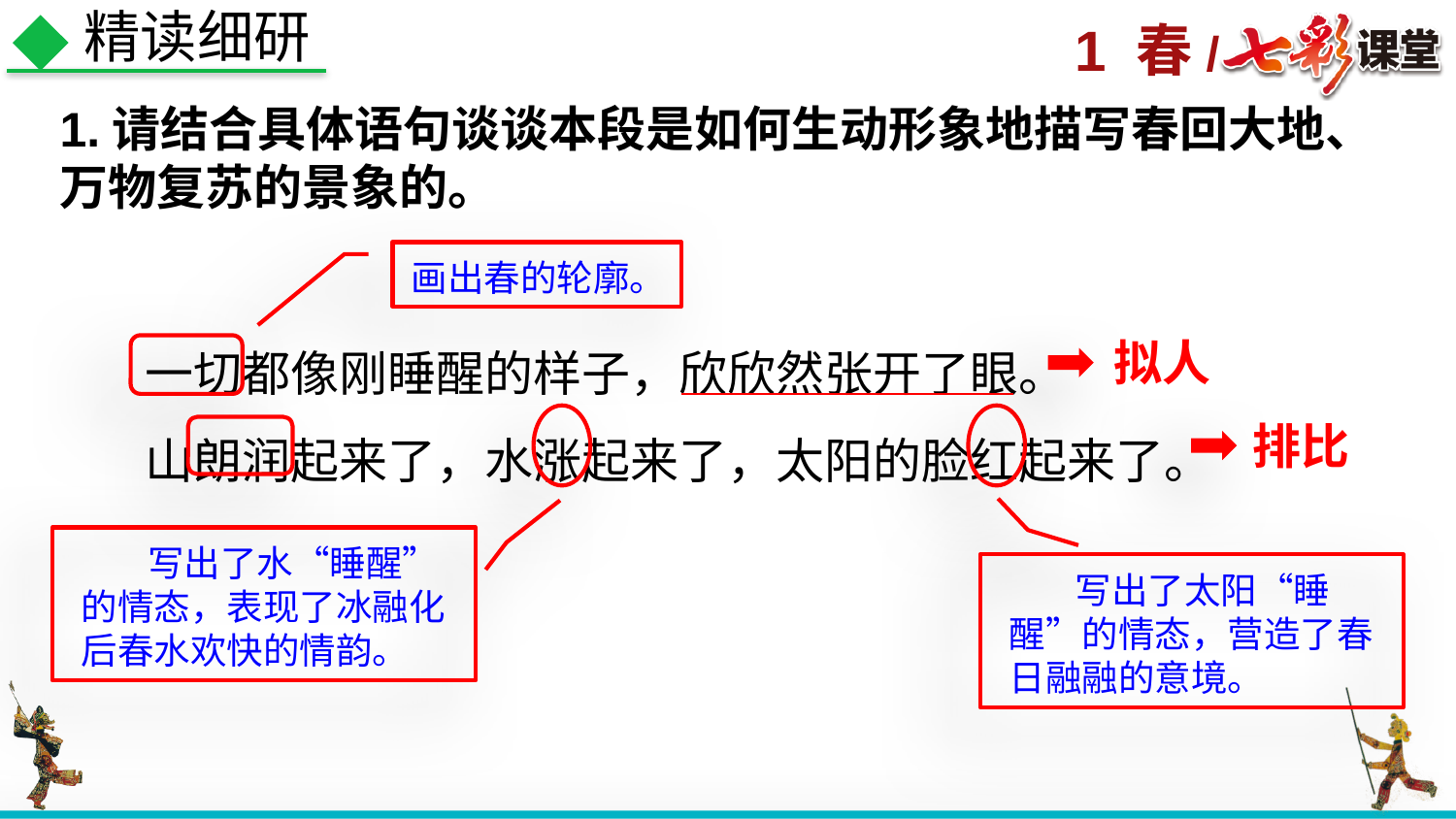

精读细研

1.请结合具体语句谈谈本段是如何生动形象地描写春回大地、万物复苏的景象的。

画出春的轮廓。
一切都像刚睡醒的样子，欣欣然张开了眼。
山朗润起来了，水涨起来了，太阳的脸红起来了。
拟人

排比

       写出了水“睡醒”的情态，表现了冰融化后春水欢快的情韵。

       写出了太阳“睡醒”的情态，营造了春日融融的意境。